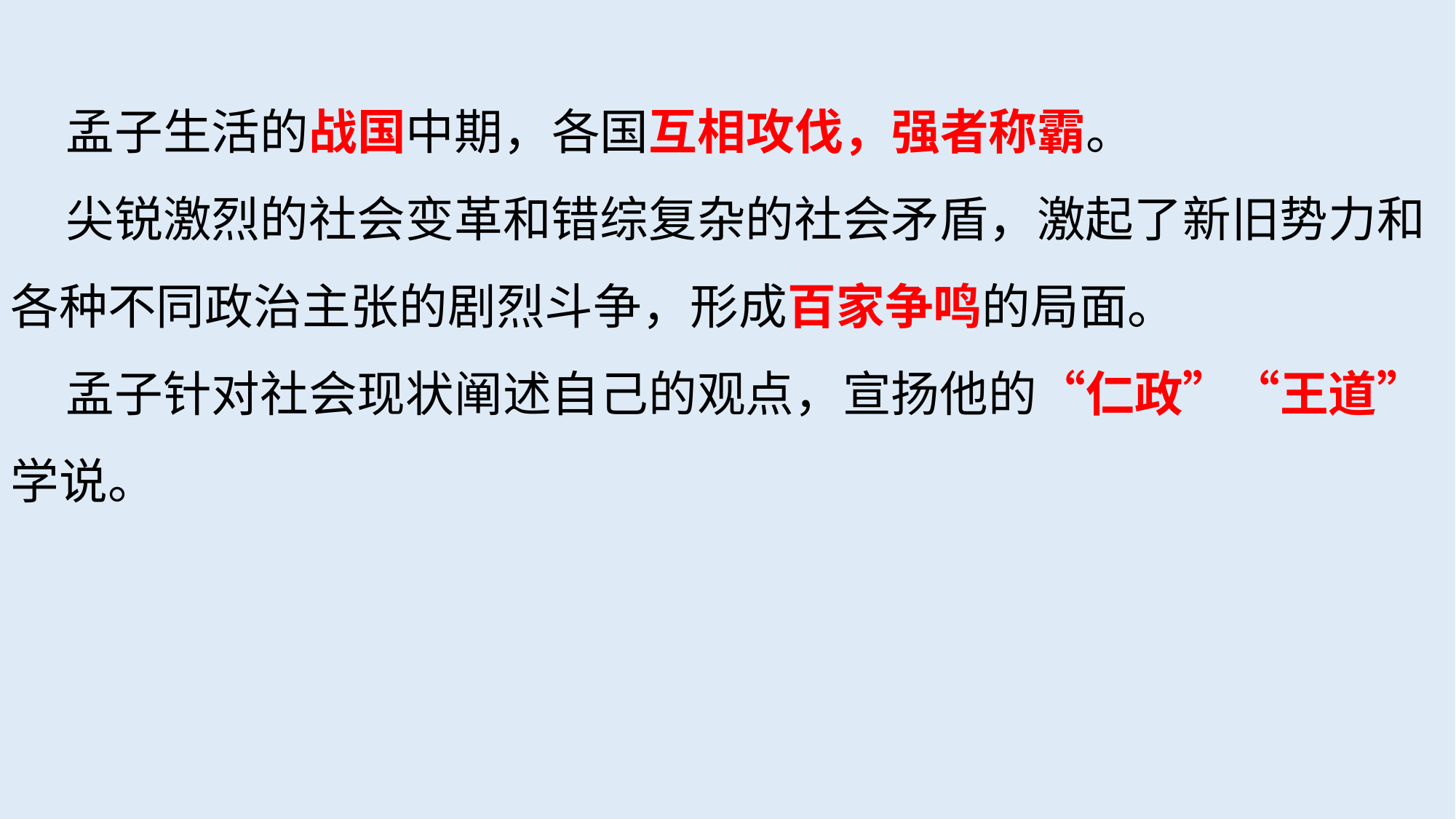

孟子生活的战国中期，各国互相攻伐，强者称霸。
    尖锐激烈的社会变革和错综复杂的社会矛盾，激起了新旧势力和各种不同政治主张的剧烈斗争，形成百家争鸣的局面。
    孟子针对社会现状阐述自己的观点，宣扬他的“仁政”“王道”学说。